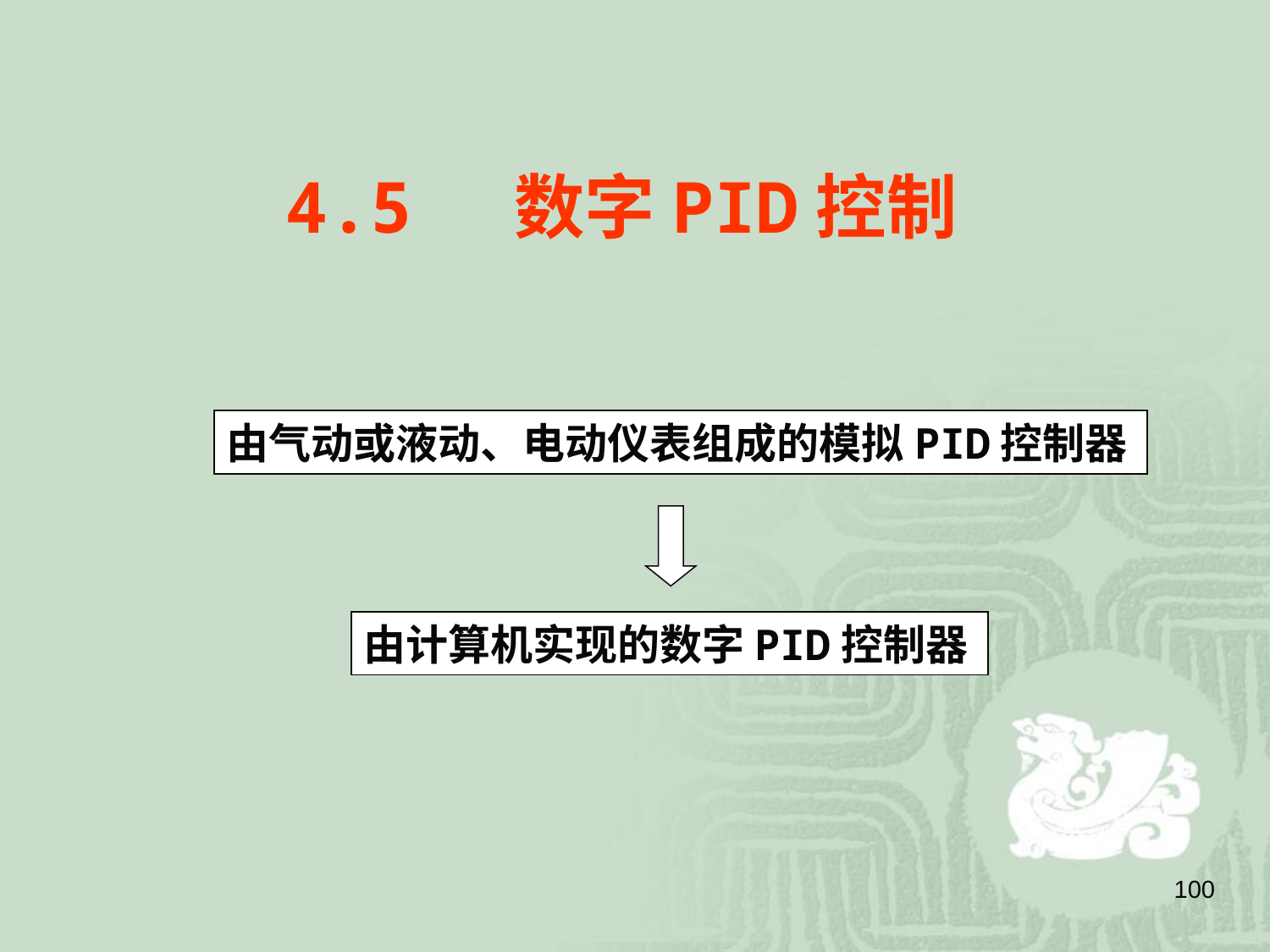

4.5  数字PID控制

由气动或液动、电动仪表组成的模拟PID控制器

由计算机实现的数字PID控制器
100